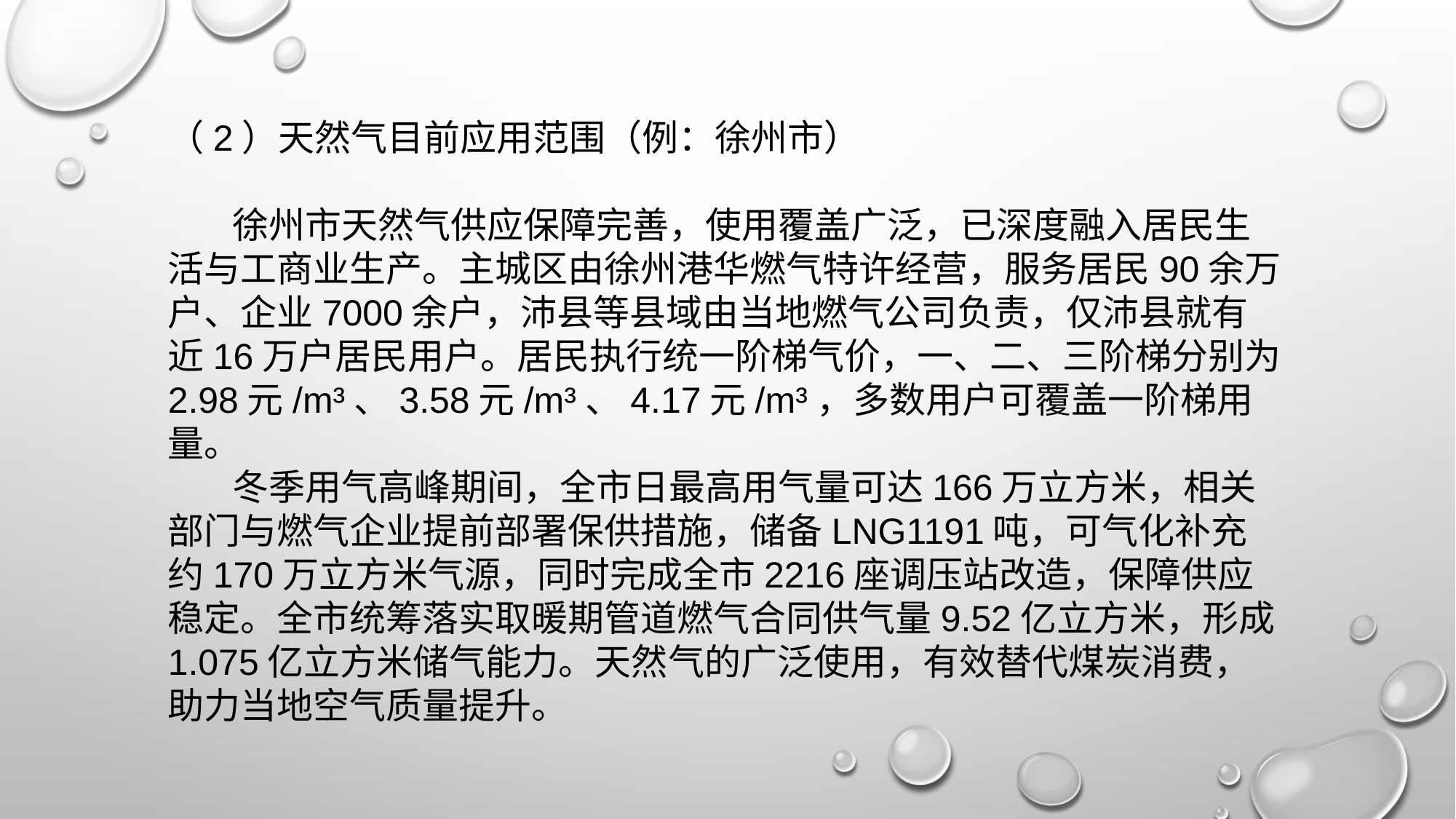

（2）天然气目前应用范围（例：徐州市）

徐州市天然气供应保障完善，使用覆盖广泛，已深度融入居民生活与工商业生产。主城区由徐州港华燃气特许经营，服务居民90余万户、企业7000余户，沛县等县域由当地燃气公司负责，仅沛县就有近16万户居民用户。居民执行统一阶梯气价，一、二、三阶梯分别为2.98元/m³、3.58元/m³、4.17元/m³，多数用户可覆盖一阶梯用量。
冬季用气高峰期间，全市日最高用气量可达166万立方米，相关部门与燃气企业提前部署保供措施，储备LNG1191吨，可气化补充约170万立方米气源，同时完成全市2216座调压站改造，保障供应稳定。全市统筹落实取暖期管道燃气合同供气量9.52亿立方米，形成1.075亿立方米储气能力。天然气的广泛使用，有效替代煤炭消费，助力当地空气质量提升。